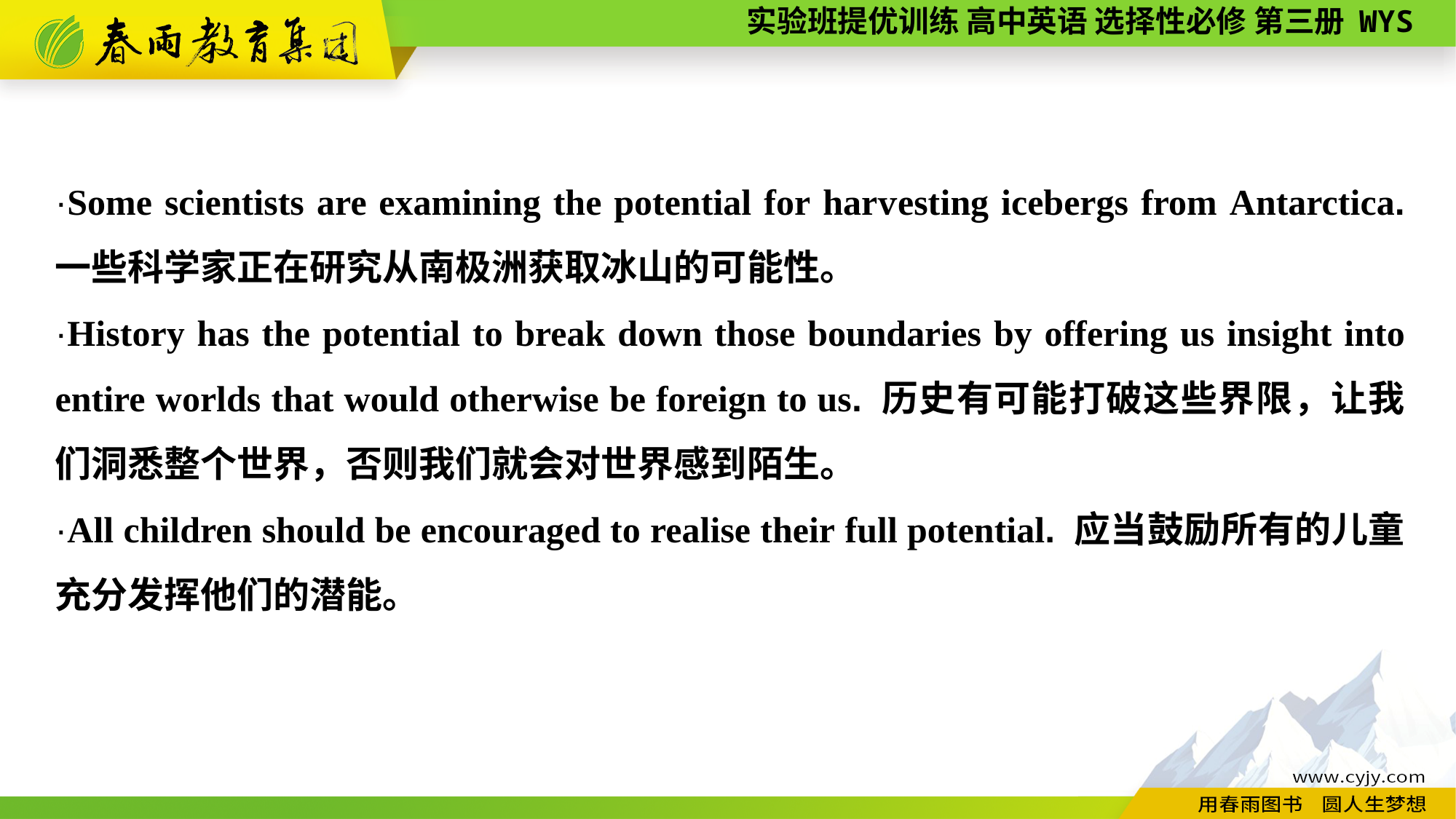

·Some scientists are examining the potential for harvesting icebergs from Antarctica. 一些科学家正在研究从南极洲获取冰山的可能性。
·History has the potential to break down those boundaries by offering us insight into entire worlds that would otherwise be foreign to us. 历史有可能打破这些界限，让我们洞悉整个世界，否则我们就会对世界感到陌生。
·All children should be encouraged to realise their full potential. 应当鼓励所有的儿童充分发挥他们的潜能。